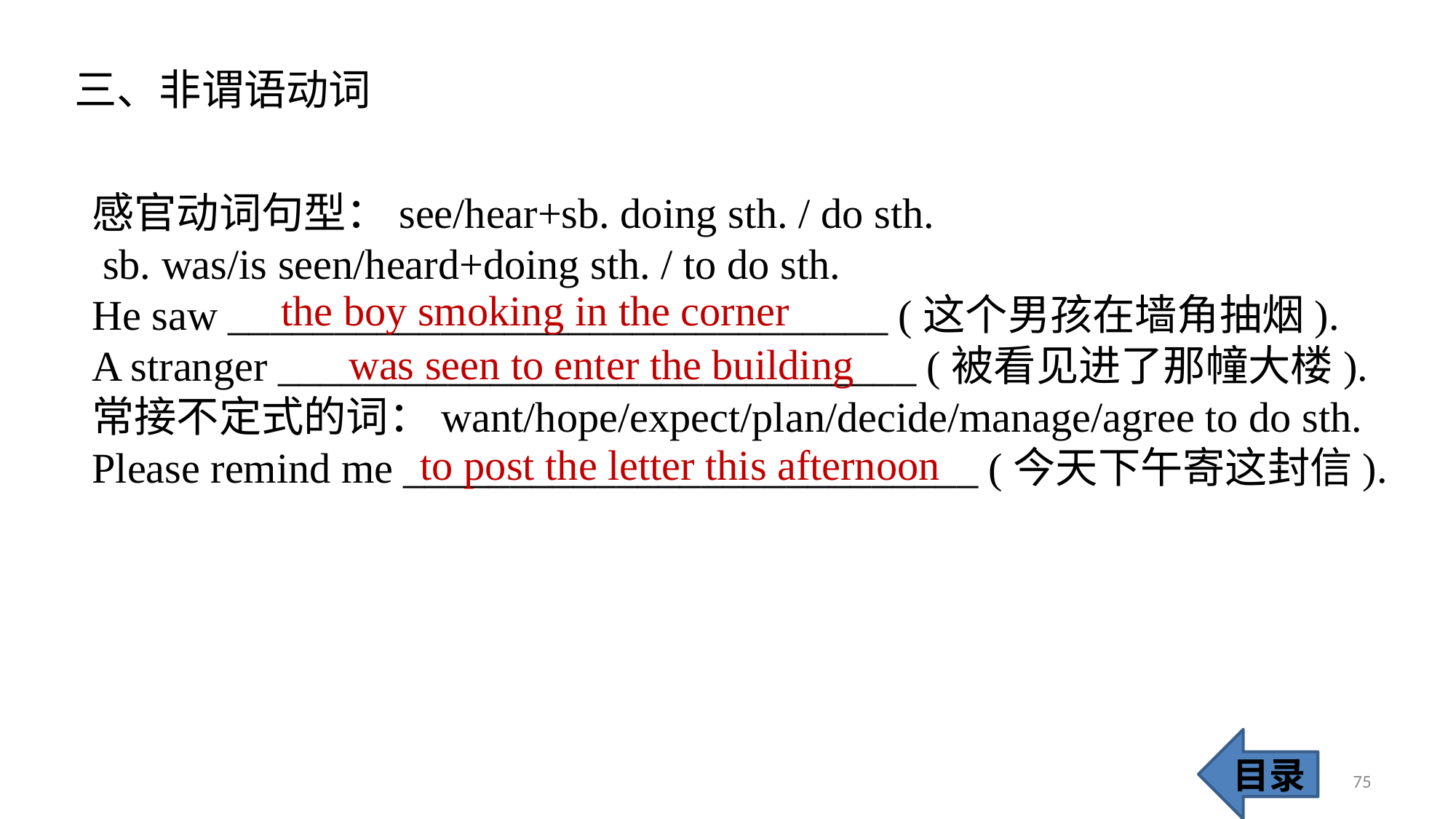

三、非谓语动词
感官动词句型：see/hear+sb. doing sth. / do sth.
 sb. was/is seen/heard+doing sth. / to do sth.
He saw _______________________________ (这个男孩在墙角抽烟).
A stranger ______________________________ (被看见进了那幢大楼).
常接不定式的词：want/hope/expect/plan/decide/manage/agree to do sth.
Please remind me ___________________________ (今天下午寄这封信).
		the boy smoking in the corner
was seen to enter the building
 to post the letter this afternoon
目录
75